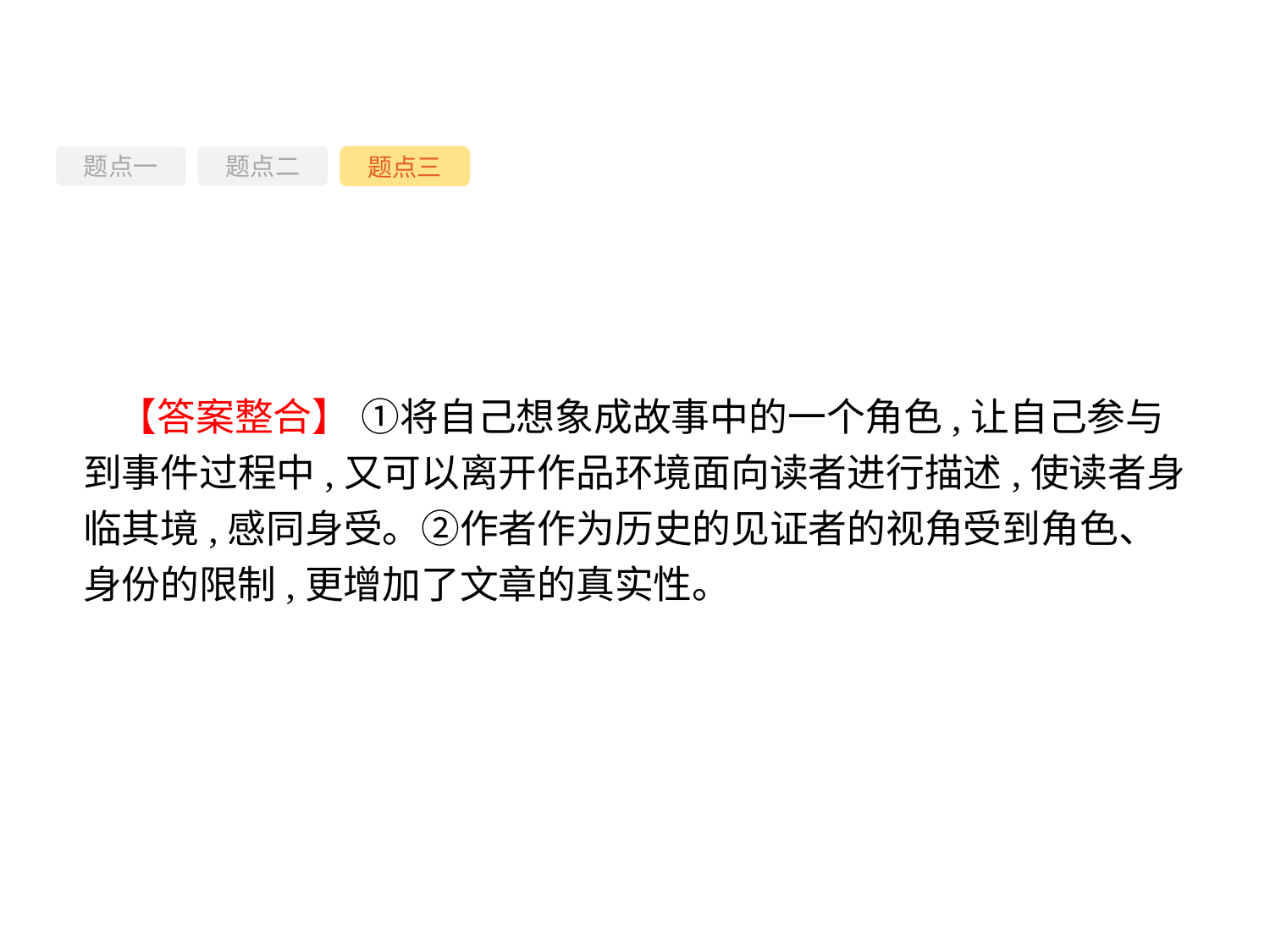

题点一
题点三
题点二
【答案整合】 ①将自己想象成故事中的一个角色,让自己参与到事件过程中,又可以离开作品环境面向读者进行描述,使读者身临其境,感同身受。②作者作为历史的见证者的视角受到角色、身份的限制,更增加了文章的真实性。
-114-